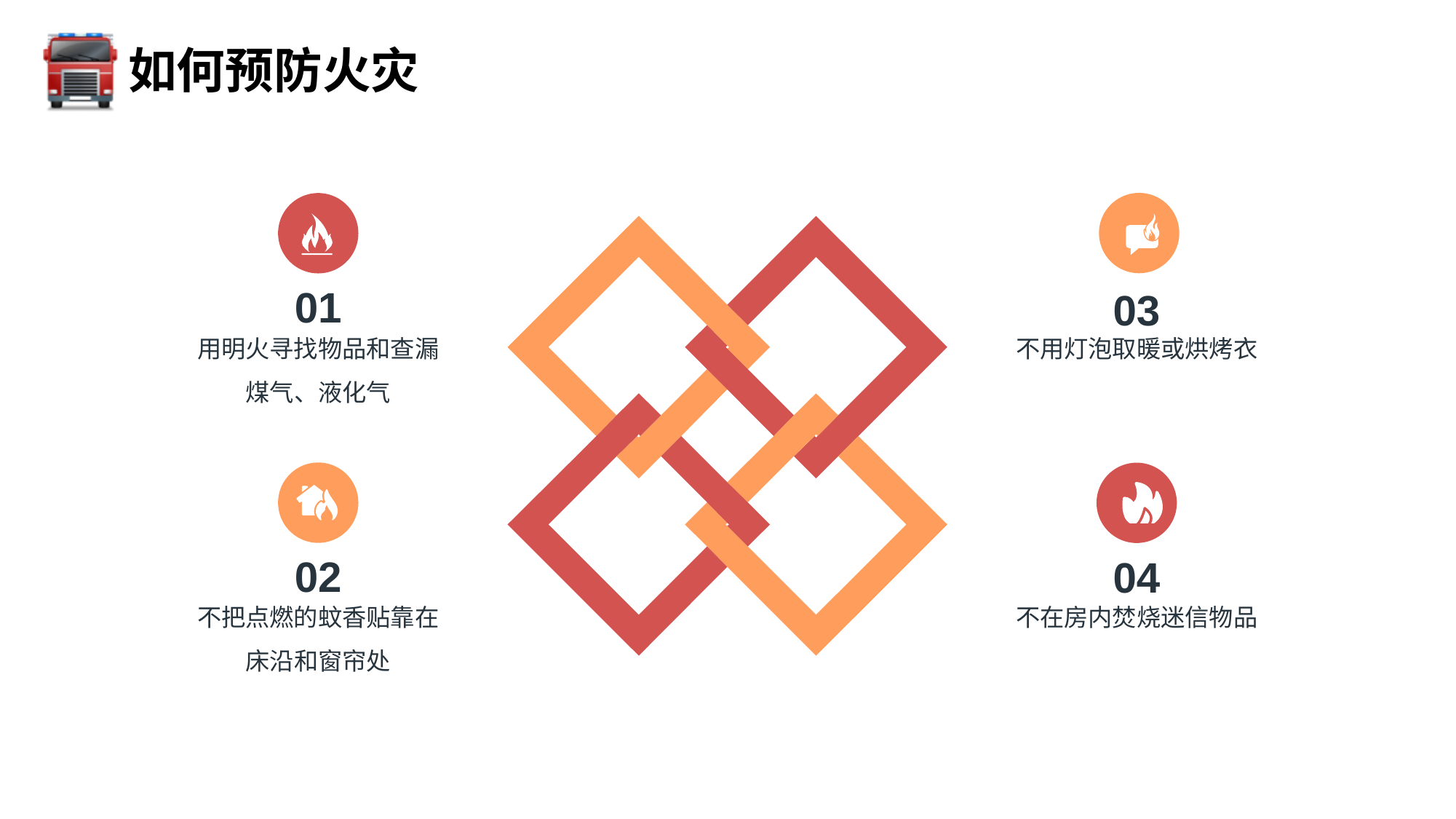

如何预防火灾

01
03
用明火寻找物品和查漏煤气、液化气
不用灯泡取暖或烘烤衣

02
04
不把点燃的蚊香贴靠在床沿和窗帘处
不在房内焚烧迷信物品